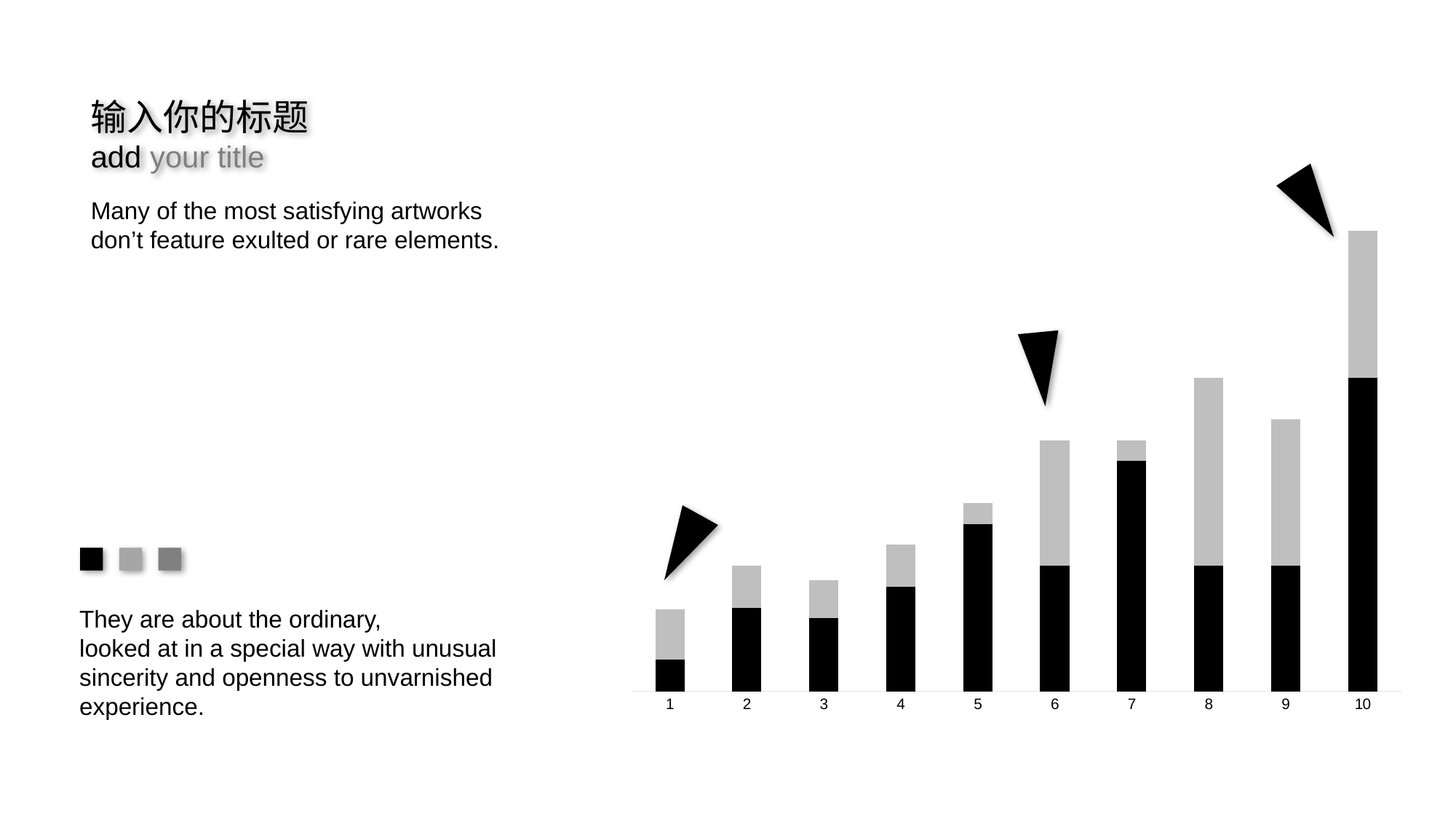

输入你的标题
add your title

### Chart

| Category | 系列 1 | 系列 2 |
|---|---|---|
| 1 | 1.5 | 2.4 |
| 2 | 4.0 | 2.0 |
| 3 | 3.5 | 1.8 |
| 4 | 5.0 | 2.0 |
| 5 | 8.0 | 1.0 |
| 6 | 6.0 | 6.0 |
| 7 | 11.0 | 1.0 |
| 8 | 6.0 | 9.0 |
| 9 | 6.0 | 7.0 |
| 10 | 15.0 | 7.0 |
Many of the most satisfying artworks don’t feature exulted or rare elements.

They are about the ordinary,
looked at in a special way with unusual
sincerity and openness to unvarnished experience.